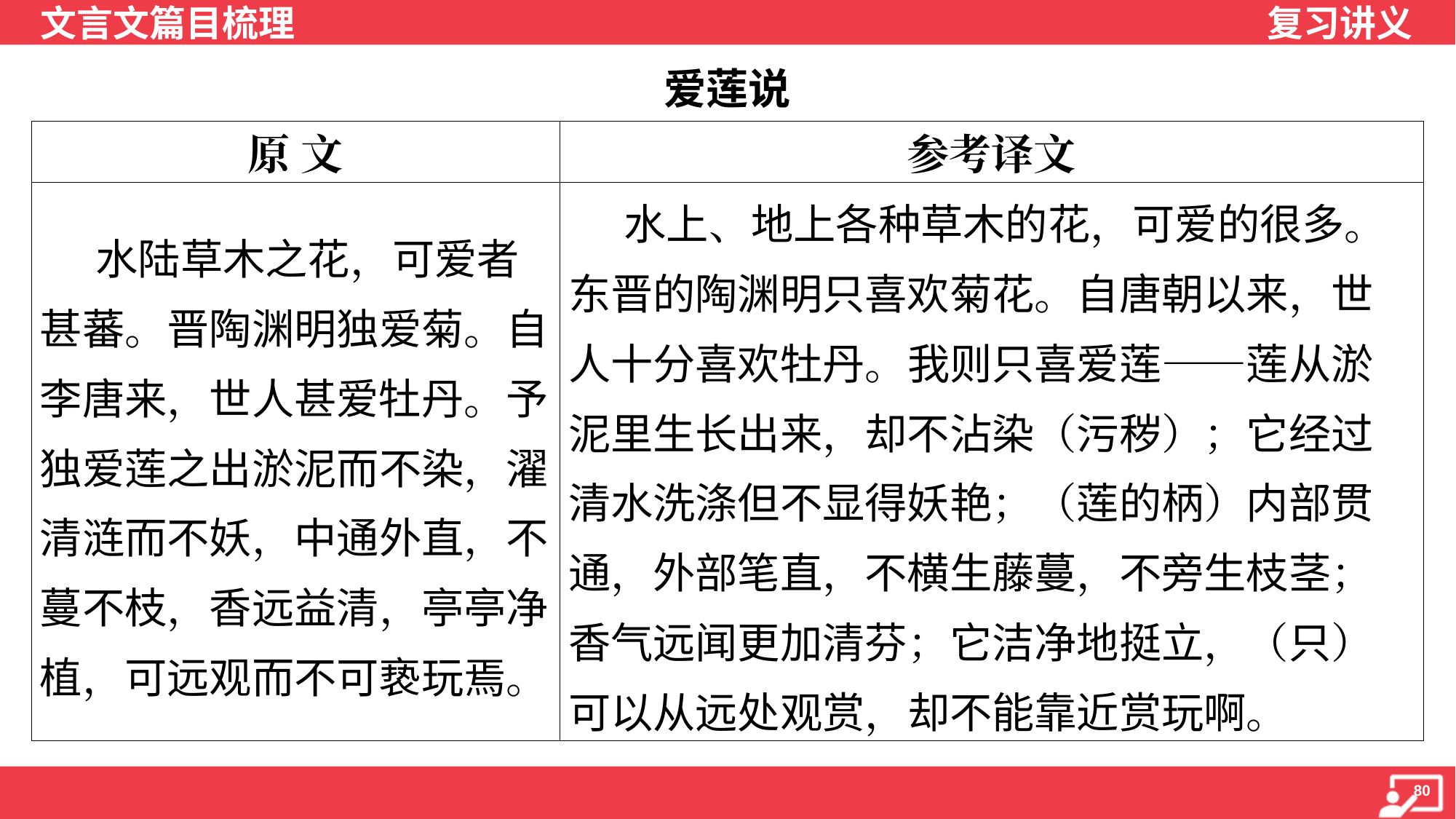

爱莲说
| 原 文 | 参考译文 |
| --- | --- |
| 水陆草木之花，可爱者 甚蕃。晋陶渊明独爱菊。自 李唐来，世人甚爱牡丹。予 独爱莲之出淤泥而不染，濯 清涟而不妖，中通外直，不 蔓不枝，香远益清，亭亭净 植，可远观而不可亵玩焉。 | 水上、地上各种草木的花，可爱的很多。东晋的陶渊明只喜欢菊花。自唐朝以来，世人十分喜欢牡丹。我则只喜爱莲——莲从淤泥里生长出来，却不沾染（污秽）；它经过清水洗涤但不显得妖艳；（莲的柄）内部贯通，外部笔直，不横生藤蔓，不旁生枝茎；香气远闻更加清芬；它洁净地挺立，（只）可以从远处观赏，却不能靠近赏玩啊。 |